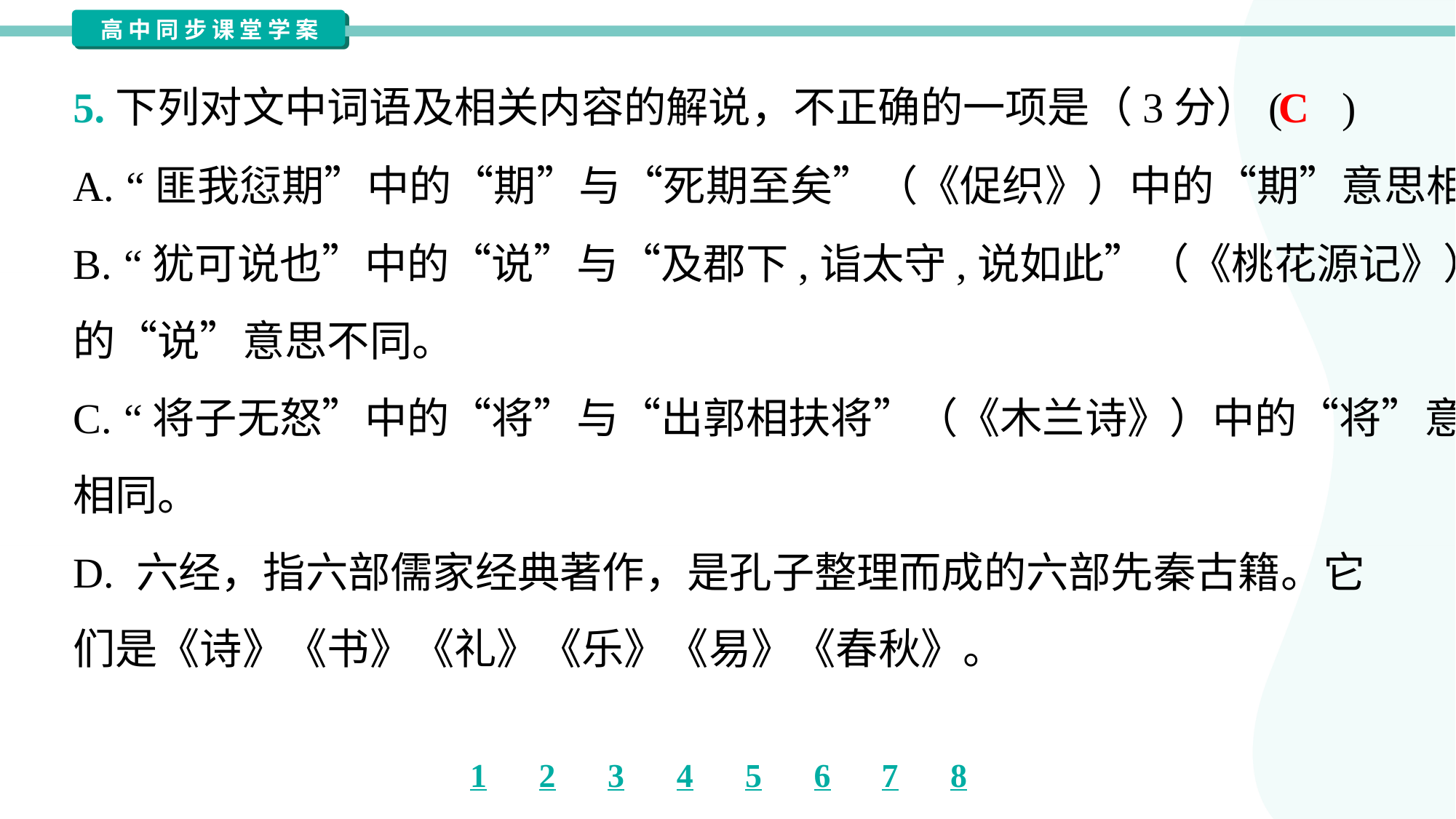

C
5.下列对文中词语及相关内容的解说，不正确的一项是（3分）(     )
A. “匪我愆期”中的“期”与“死期至矣”（《促织》）中的“期”意思相同。
B. “犹可说也”中的“说”与“及郡下,诣太守,说如此”（《桃花源记》）中
的“说”意思不同。
C. “将子无怒”中的“将”与“出郭相扶将”（《木兰诗》）中的“将”意思
相同。
D. 六经，指六部儒家经典著作，是孔子整理而成的六部先秦古籍。它
们是《诗》《书》《礼》《乐》《易》《春秋》。